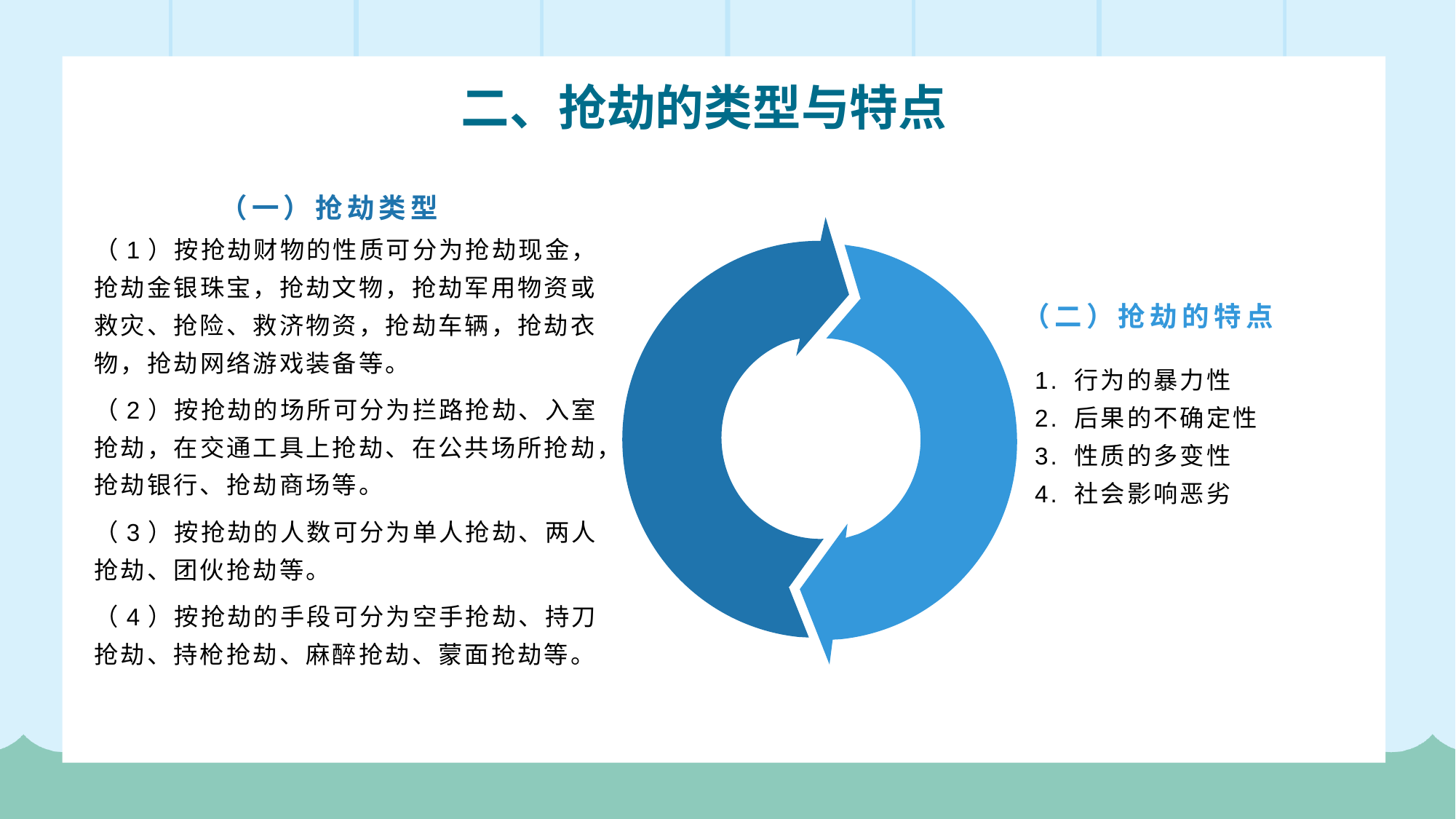

二、抢劫的类型与特点
（一）抢劫类型
（1）按抢劫财物的性质可分为抢劫现金，抢劫金银珠宝，抢劫文物，抢劫军用物资或救灾、抢险、救济物资，抢劫车辆，抢劫衣物，抢劫网络游戏装备等。
（2）按抢劫的场所可分为拦路抢劫、入室抢劫，在交通工具上抢劫、在公共场所抢劫，抢劫银行、抢劫商场等。
（3）按抢劫的人数可分为单人抢劫、两人抢劫、团伙抢劫等。
（4）按抢劫的手段可分为空手抢劫、持刀抢劫、持枪抢劫、麻醉抢劫、蒙面抢劫等。

（二）抢劫的特点

1. 行为的暴力性
2. 后果的不确定性
3. 性质的多变性
4. 社会影响恶劣